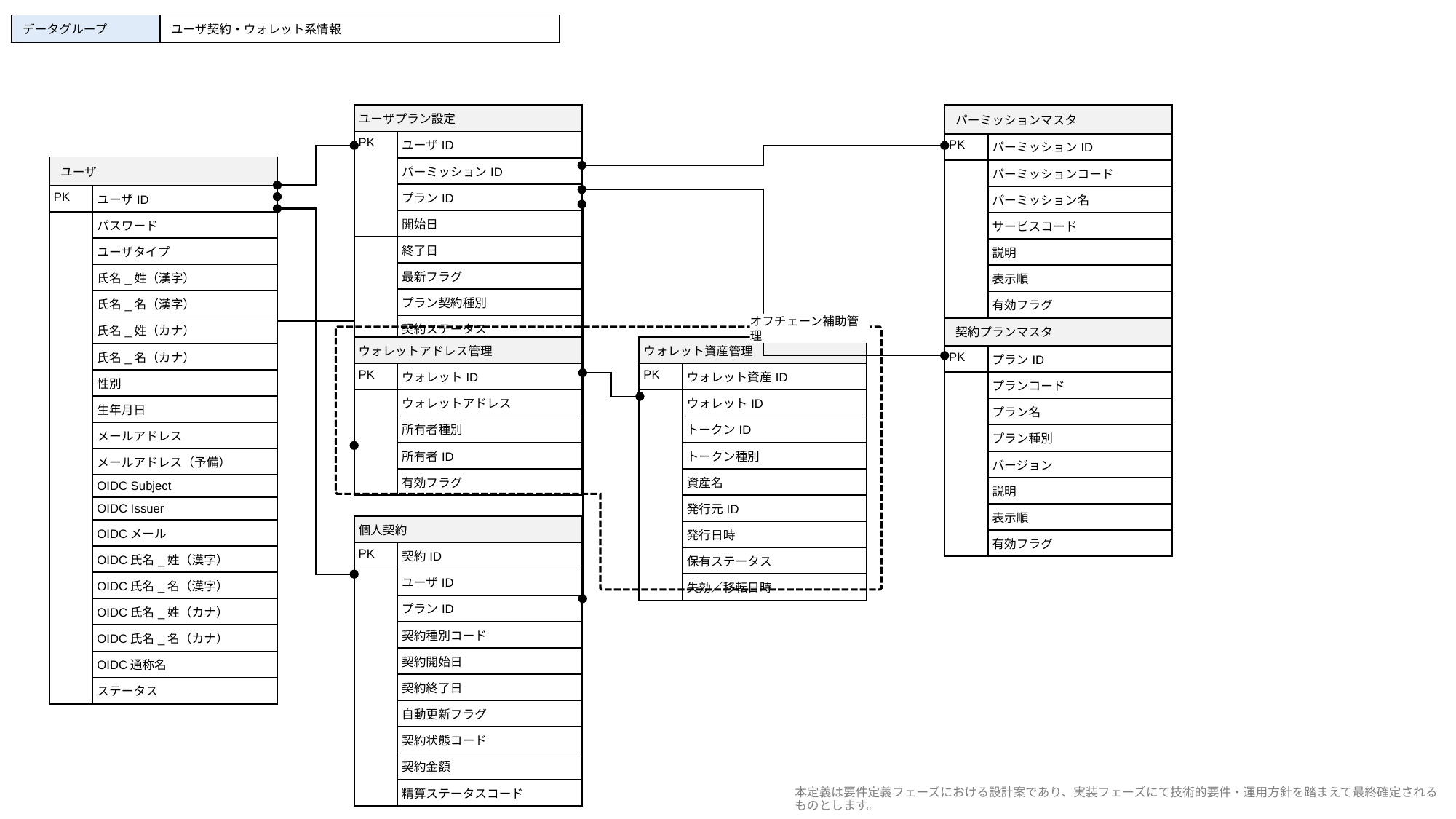

| データグループ | ユーザ契約・ウォレット系情報 |
| --- | --- |
| ユーザプラン設定 |  |
| --- | --- |
| PK | ユーザID |
|  | パーミッションID |
|  | プランID |
|  | 開始日 |
|  | 終了日 |
|  | 最新フラグ |
|  | プラン契約種別 |
|  | 契約ステータス |
| パーミッションマスタ |  |
| --- | --- |
| PK | パーミッションID |
|  | パーミッションコード |
|  | パーミッション名 |
|  | サービスコード |
|  | 説明 |
|  | 表示順 |
|  | 有効フラグ |

| ユーザ |  |
| --- | --- |
| PK | ユーザID |
|  | パスワード |
|  | ユーザタイプ |
|  | 氏名\_姓（漢字） |
|  | 氏名\_名（漢字） |
|  | 氏名\_姓（カナ） |
|  | 氏名\_名（カナ） |
|  | 性別 |
|  | 生年月日 |
|  | メールアドレス |
|  | メールアドレス（予備） |
|  | OIDC Subject |
|  | OIDC Issuer |
|  | OIDCメール |
|  | OIDC氏名\_姓（漢字） |
|  | OIDC氏名\_名（漢字） |
|  | OIDC氏名\_姓（カナ） |
|  | OIDC氏名\_名（カナ） |
|  | OIDC通称名 |
|  | ステータス |

オフチェーン補助管理
| 契約プランマスタ |  |
| --- | --- |
| PK | プランID |
|  | プランコード |
|  | プラン名 |
|  | プラン種別 |
|  | バージョン |
|  | 説明 |
|  | 表示順 |
|  | 有効フラグ |

| ウォレットアドレス管理 |  |
| --- | --- |
| PK | ウォレットID |
|  | ウォレットアドレス |
|  | 所有者種別 |
|  | 所有者ID |
|  | 有効フラグ |
| ウォレット資産管理 |  |
| --- | --- |
| PK | ウォレット資産ID |
|  | ウォレットID |
|  | トークンID |
|  | トークン種別 |
|  | 資産名 |
|  | 発行元ID |
|  | 発行日時 |
|  | 保有ステータス |
|  | 失効／移転日時 |

| 個人契約 |  |
| --- | --- |
| PK | 契約ID |
|  | ユーザID |
|  | プランID |
|  | 契約種別コード |
|  | 契約開始日 |
|  | 契約終了日 |
|  | 自動更新フラグ |
|  | 契約状態コード |
|  | 契約金額 |
|  | 精算ステータスコード |

本定義は要件定義フェーズにおける設計案であり、実装フェーズにて技術的要件・運用方針を踏まえて最終確定されるものとします。